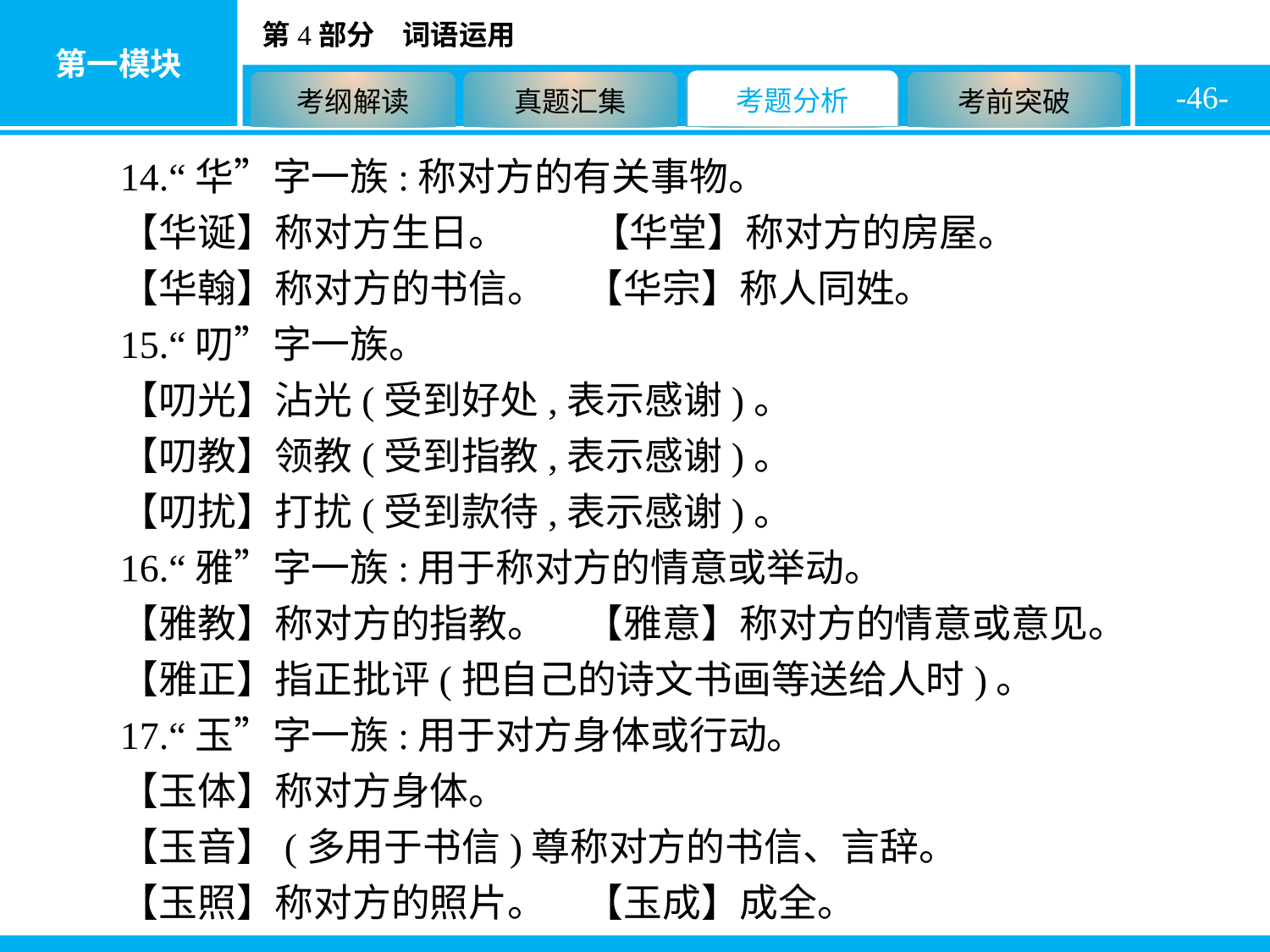

-46-
14.“华”字一族:称对方的有关事物。
【华诞】称对方生日。　	【华堂】称对方的房屋。
【华翰】称对方的书信。　【华宗】称人同姓。
15.“叨”字一族。
【叨光】沾光(受到好处,表示感谢)。
【叨教】领教(受到指教,表示感谢)。
【叨扰】打扰(受到款待,表示感谢)。
16.“雅”字一族:用于称对方的情意或举动。
【雅教】称对方的指教。　【雅意】称对方的情意或意见。
【雅正】指正批评(把自己的诗文书画等送给人时)。
17.“玉”字一族:用于对方身体或行动。
【玉体】称对方身体。
【玉音】(多用于书信)尊称对方的书信、言辞。
【玉照】称对方的照片。　【玉成】成全。